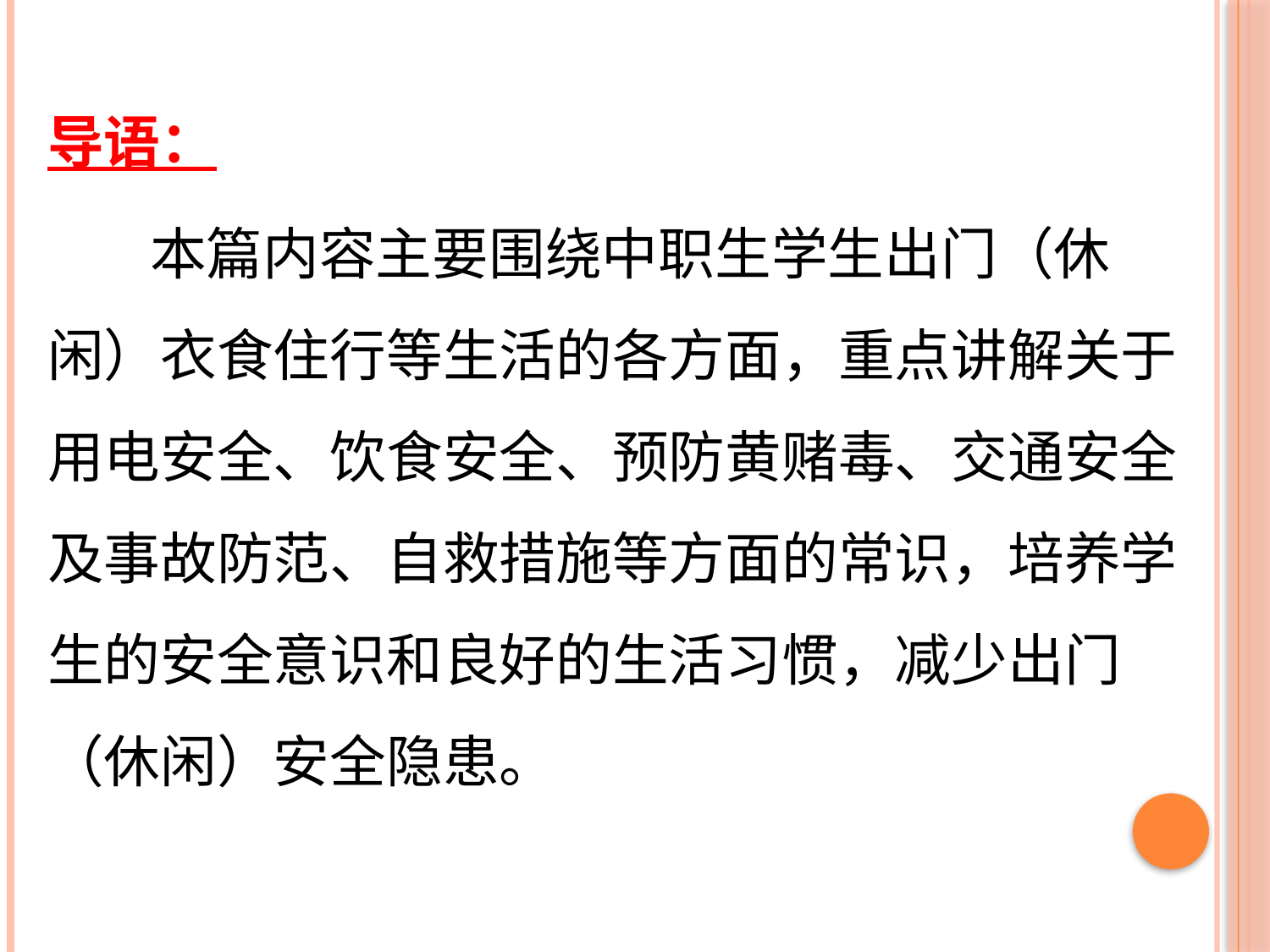

导语：
       本篇内容主要围绕中职生学生出门（休闲）衣食住行等生活的各方面，重点讲解关于用电安全、饮食安全、预防黄赌毒、交通安全及事故防范、自救措施等方面的常识，培养学生的安全意识和良好的生活习惯，减少出门（休闲）安全隐患。